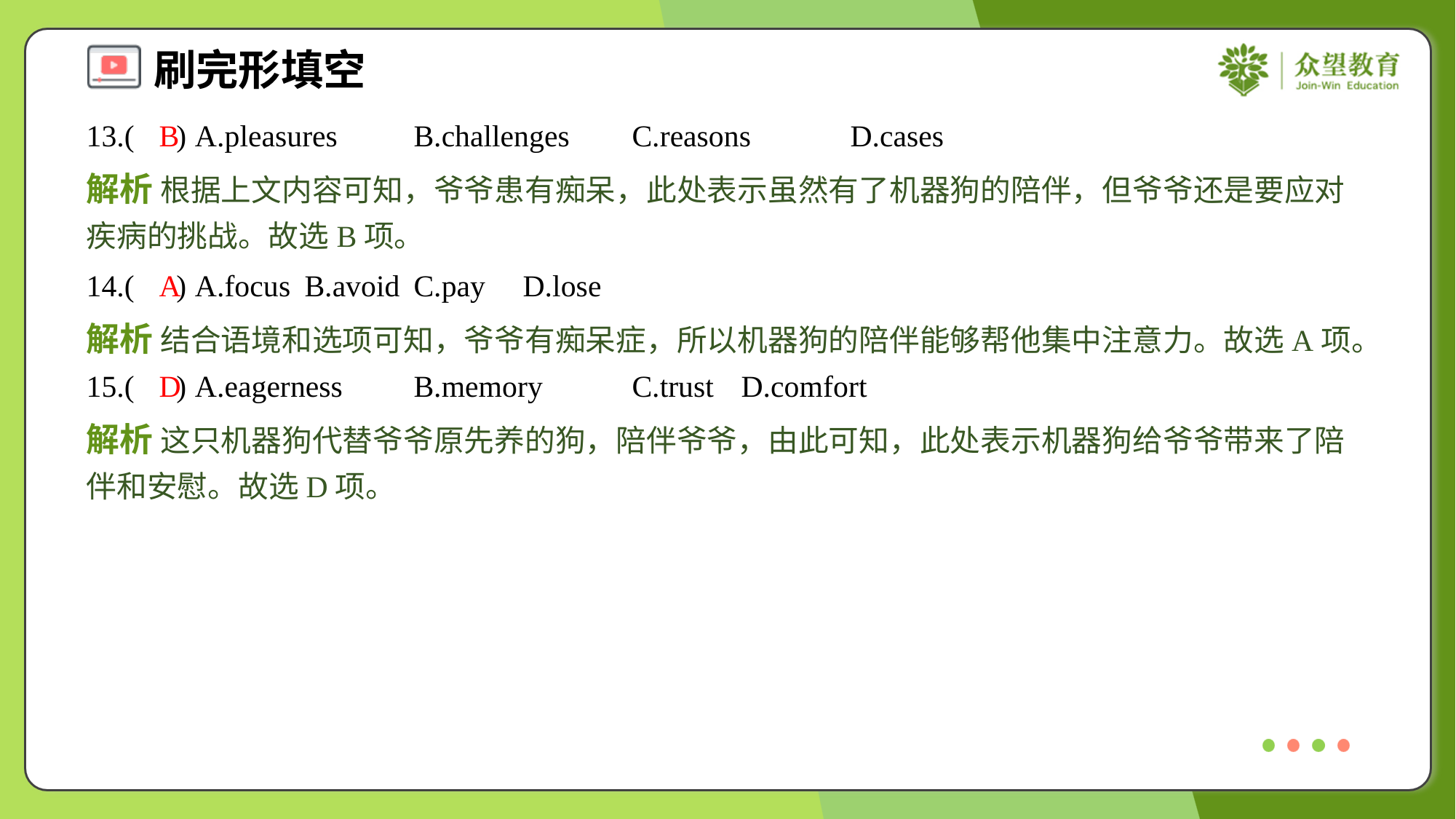

13.(     ) A.pleasures	B.challenges	C.reasons	D.cases
B
解析 根据上文内容可知，爷爷患有痴呆，此处表示虽然有了机器狗的陪伴，但爷爷还是要应对疾病的挑战。故选B项。
14.(     ) A.focus	B.avoid	C.pay	D.lose
A
解析 结合语境和选项可知，爷爷有痴呆症，所以机器狗的陪伴能够帮他集中注意力。故选A项。
15.(     ) A.eagerness	B.memory	C.trust	D.comfort
D
解析 这只机器狗代替爷爷原先养的狗，陪伴爷爷，由此可知，此处表示机器狗给爷爷带来了陪伴和安慰。故选D项。